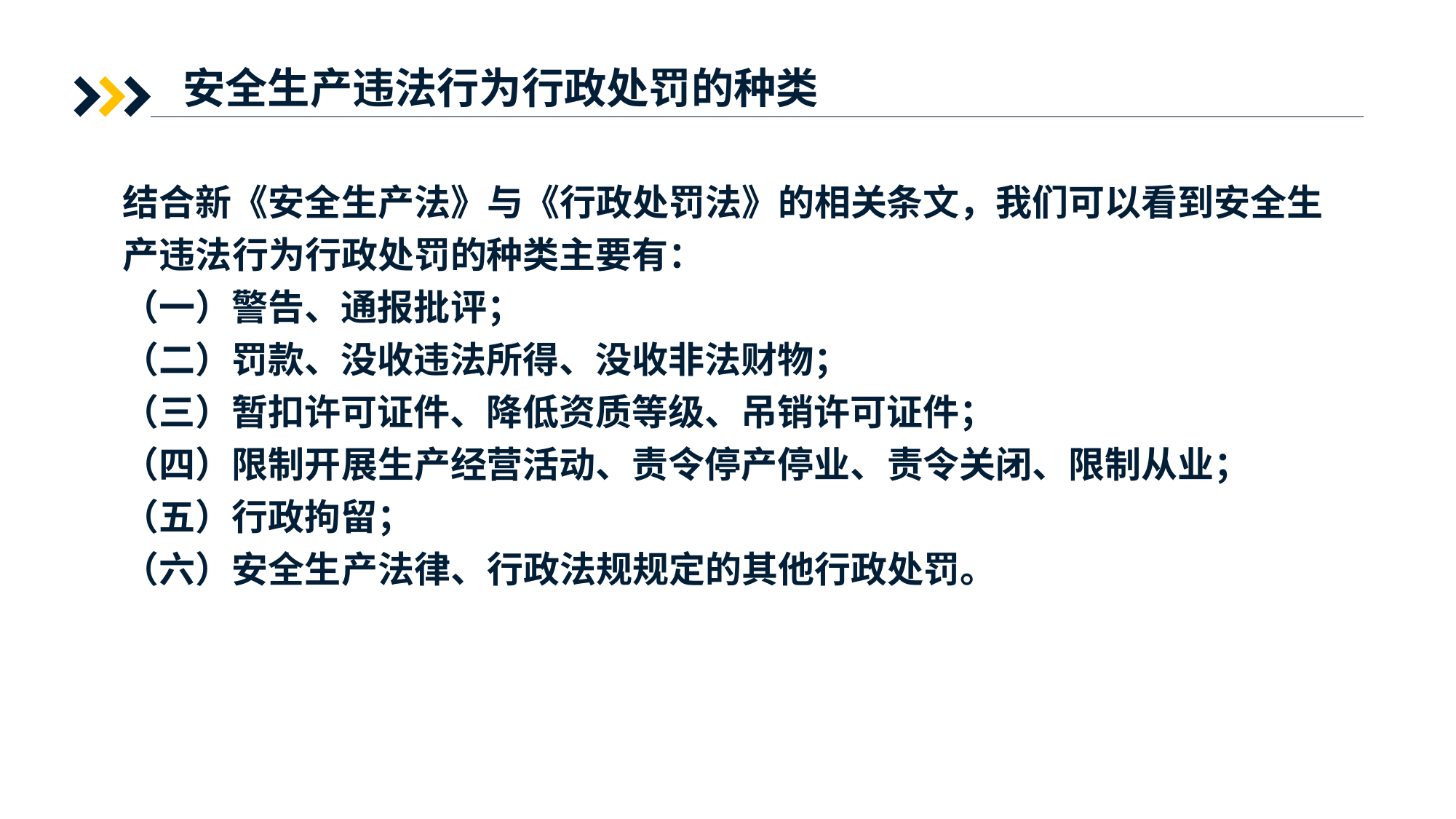

安全生产违法行为行政处罚的种类

结合新《安全生产法》与《行政处罚法》的相关条文，我们可以看到安全生产违法行为行政处罚的种类主要有：
（一）警告、通报批评；
（二）罚款、没收违法所得、没收非法财物；
（三）暂扣许可证件、降低资质等级、吊销许可证件；
（四）限制开展生产经营活动、责令停产停业、责令关闭、限制从业；
（五）行政拘留；
（六）安全生产法律、行政法规规定的其他行政处罚。